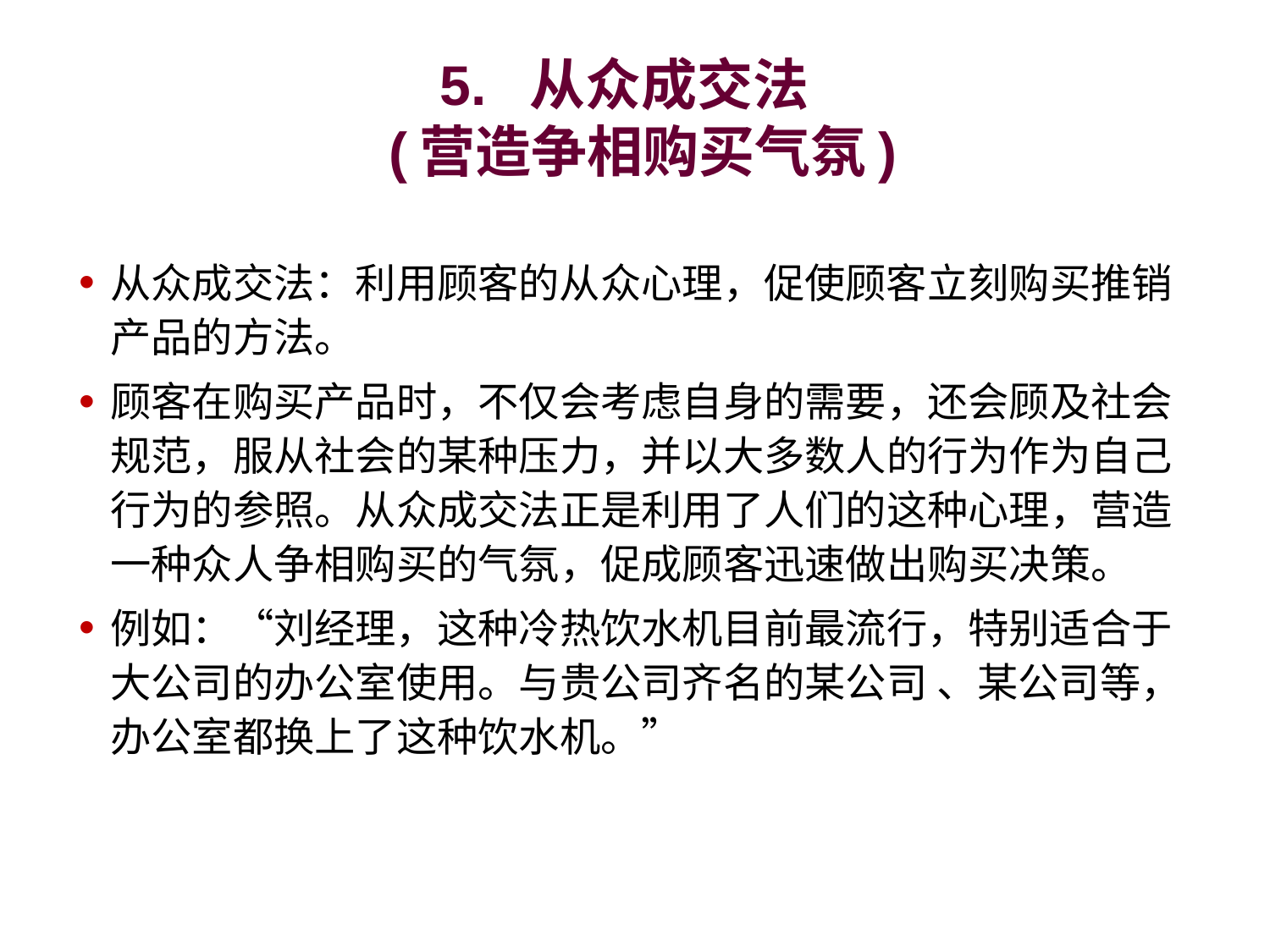

# 5.  从众成交法 (营造争相购买气氛)
从众成交法：利用顾客的从众心理，促使顾客立刻购买推销产品的方法。
顾客在购买产品时，不仅会考虑自身的需要，还会顾及社会规范，服从社会的某种压力，并以大多数人的行为作为自己行为的参照。从众成交法正是利用了人们的这种心理，营造一种众人争相购买的气氛，促成顾客迅速做出购买决策。
例如：“刘经理，这种冷热饮水机目前最流行，特别适合于大公司的办公室使用。与贵公司齐名的某公司 、某公司等，办公室都换上了这种饮水机。”